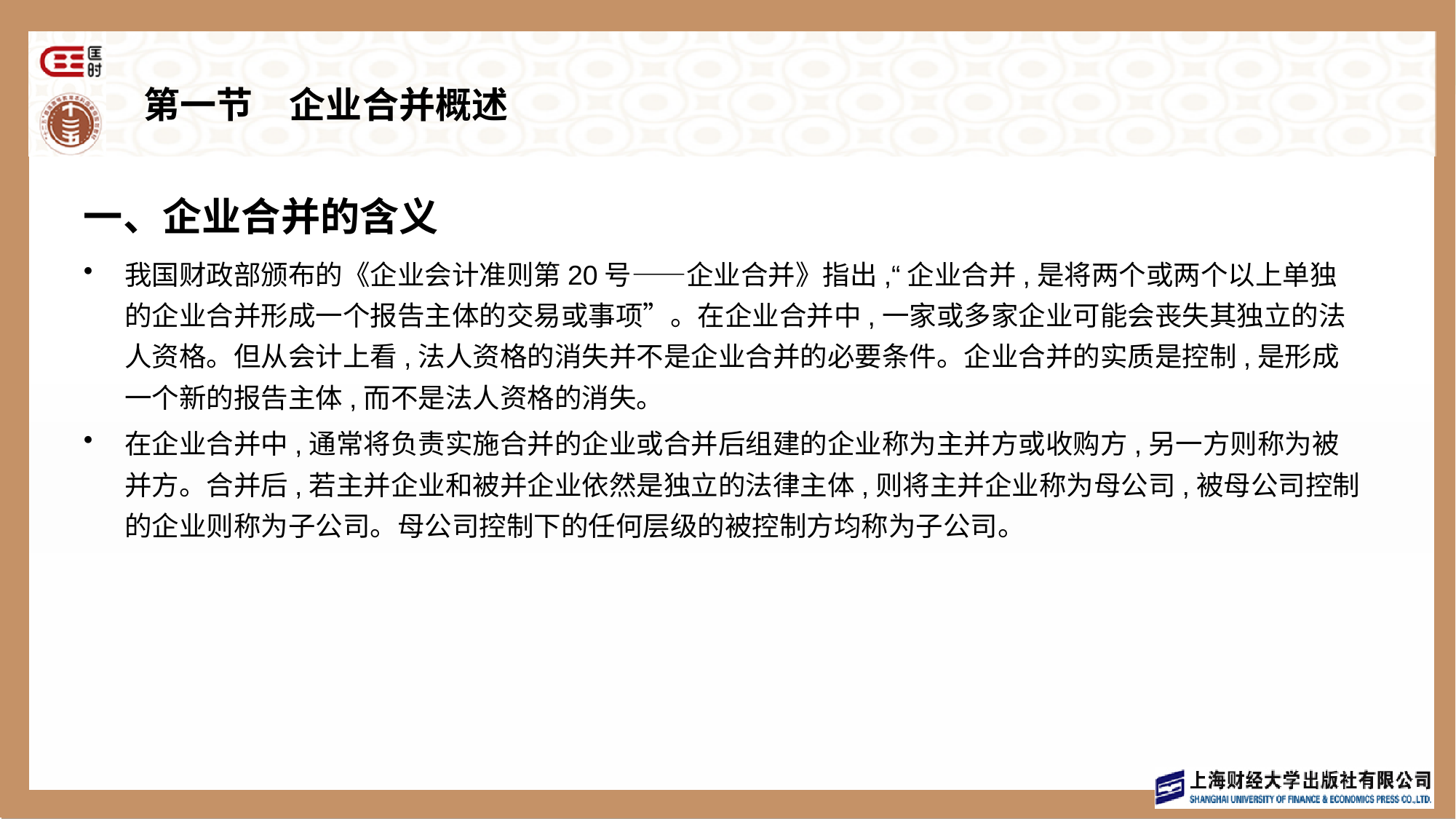

# 第一节　企业合并概述
一、企业合并的含义
我国财政部颁布的《企业会计准则第20号——企业合并》指出,“企业合并,是将两个或两个以上单独的企业合并形成一个报告主体的交易或事项”。在企业合并中,一家或多家企业可能会丧失其独立的法人资格。但从会计上看,法人资格的消失并不是企业合并的必要条件。企业合并的实质是控制,是形成一个新的报告主体,而不是法人资格的消失。
在企业合并中,通常将负责实施合并的企业或合并后组建的企业称为主并方或收购方,另一方则称为被并方。合并后,若主并企业和被并企业依然是独立的法律主体,则将主并企业称为母公司,被母公司控制的企业则称为子公司。母公司控制下的任何层级的被控制方均称为子公司。